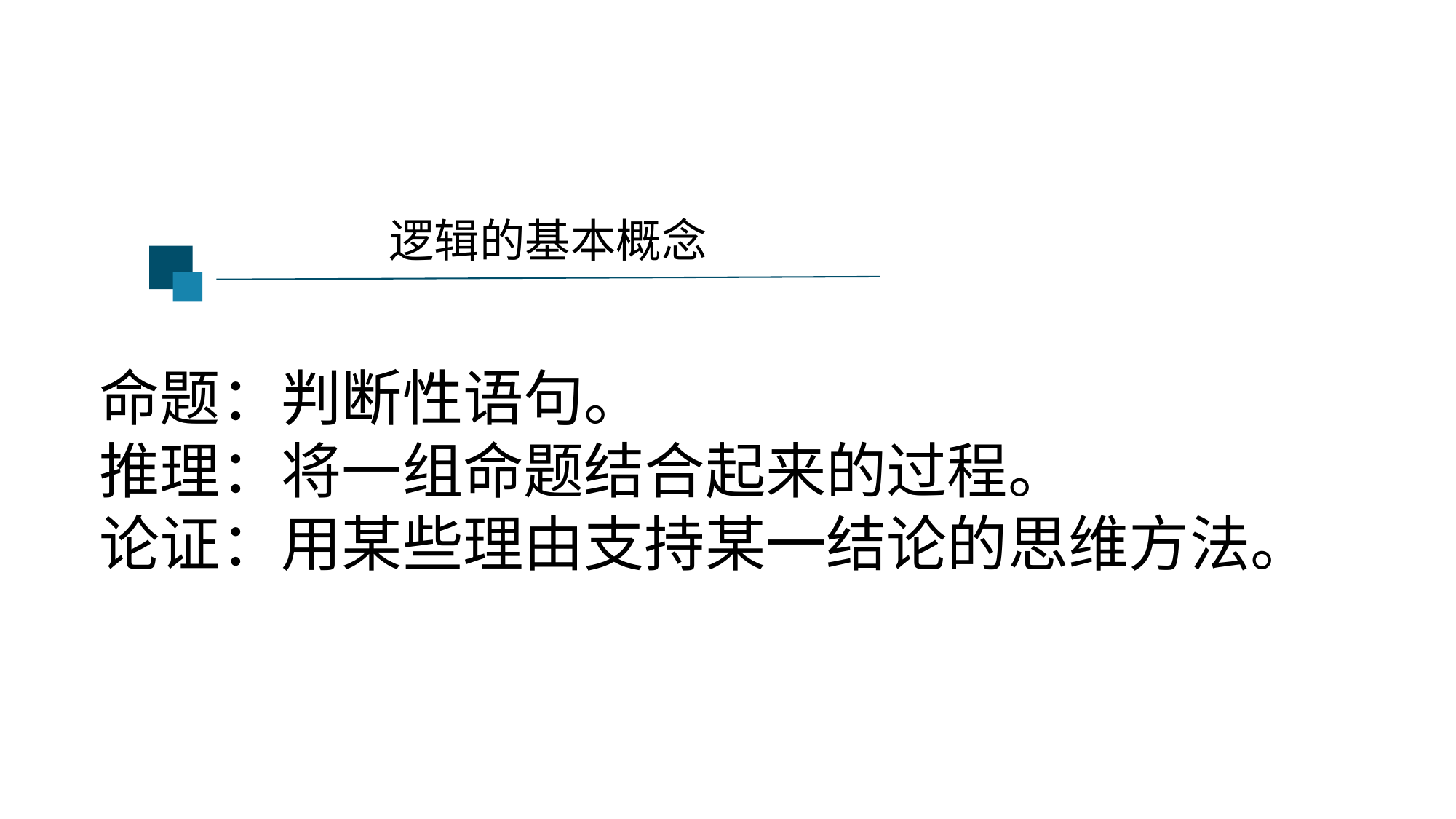

逻辑的基本概念

命题：判断性语句。
推理：将一组命题结合起来的过程。
论证：用某些理由支持某一结论的思维方法。